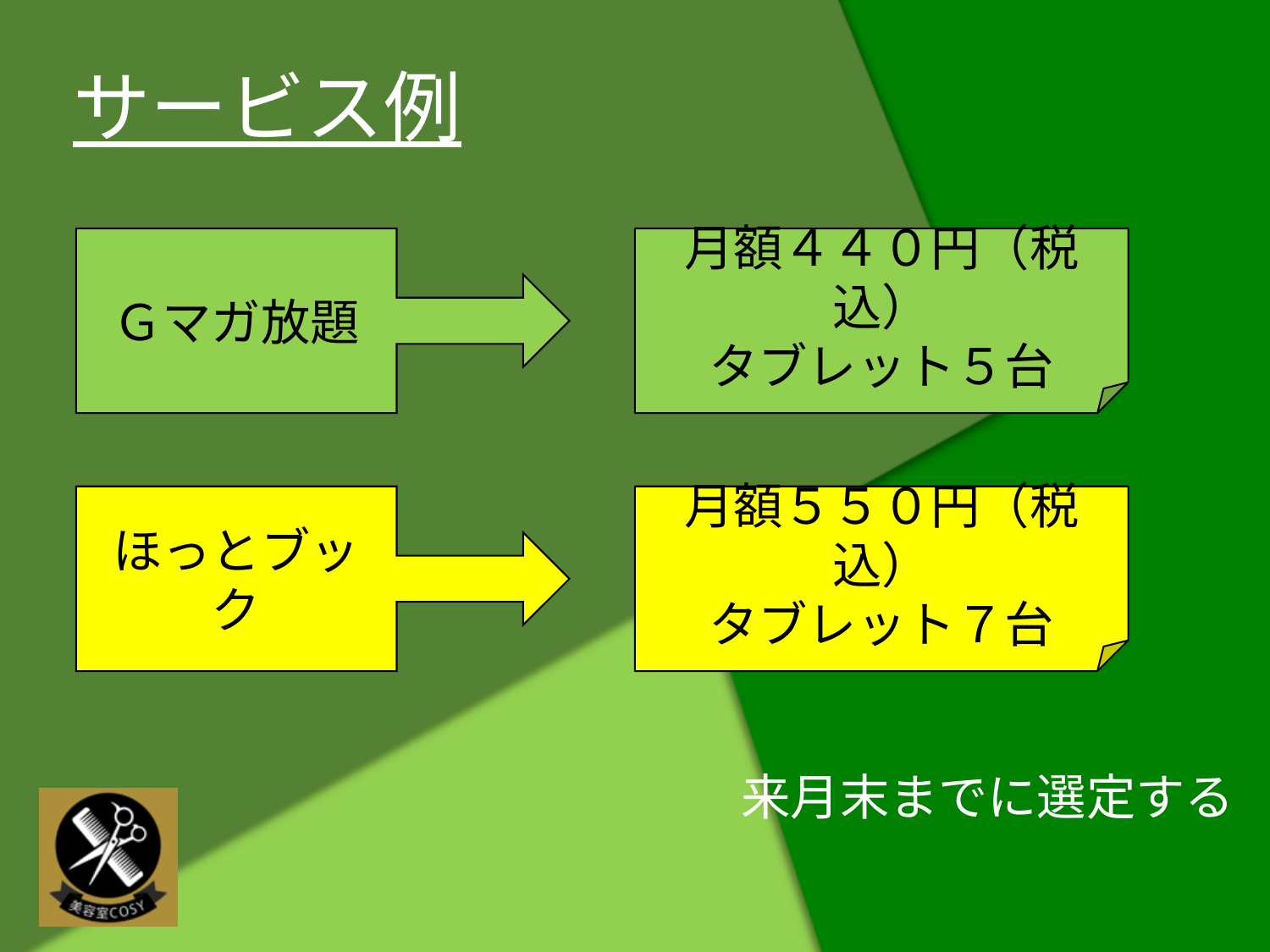

サービス例
Ｇマガ放題
月額４４０円（税込）
タブレット５台
ほっとブック
月額５５０円（税込）
タブレット７台
来月末までに選定する